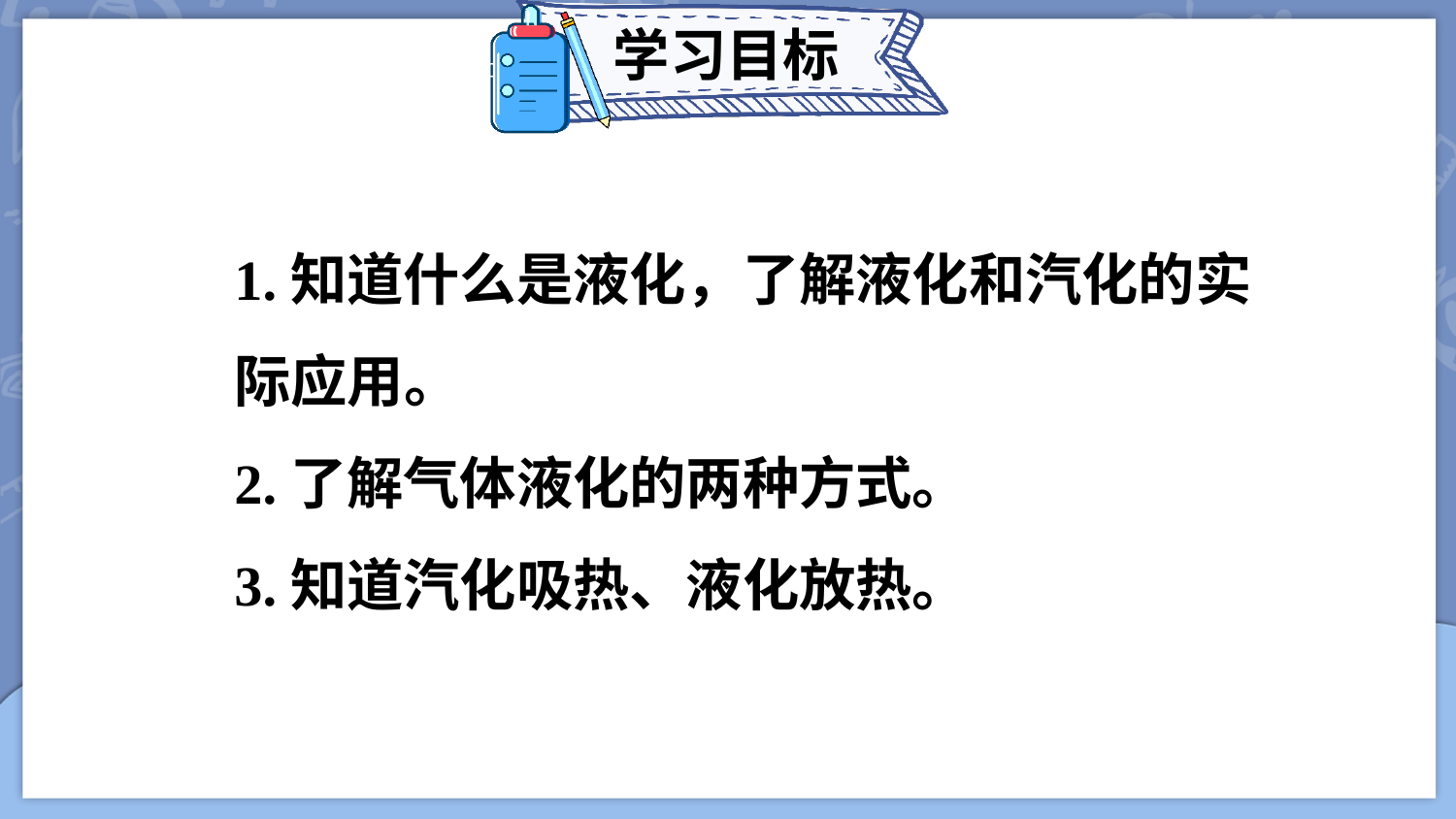

学习目标
1.知道什么是液化，了解液化和汽化的实际应用。
2.了解气体液化的两种方式。
3.知道汽化吸热、液化放热。